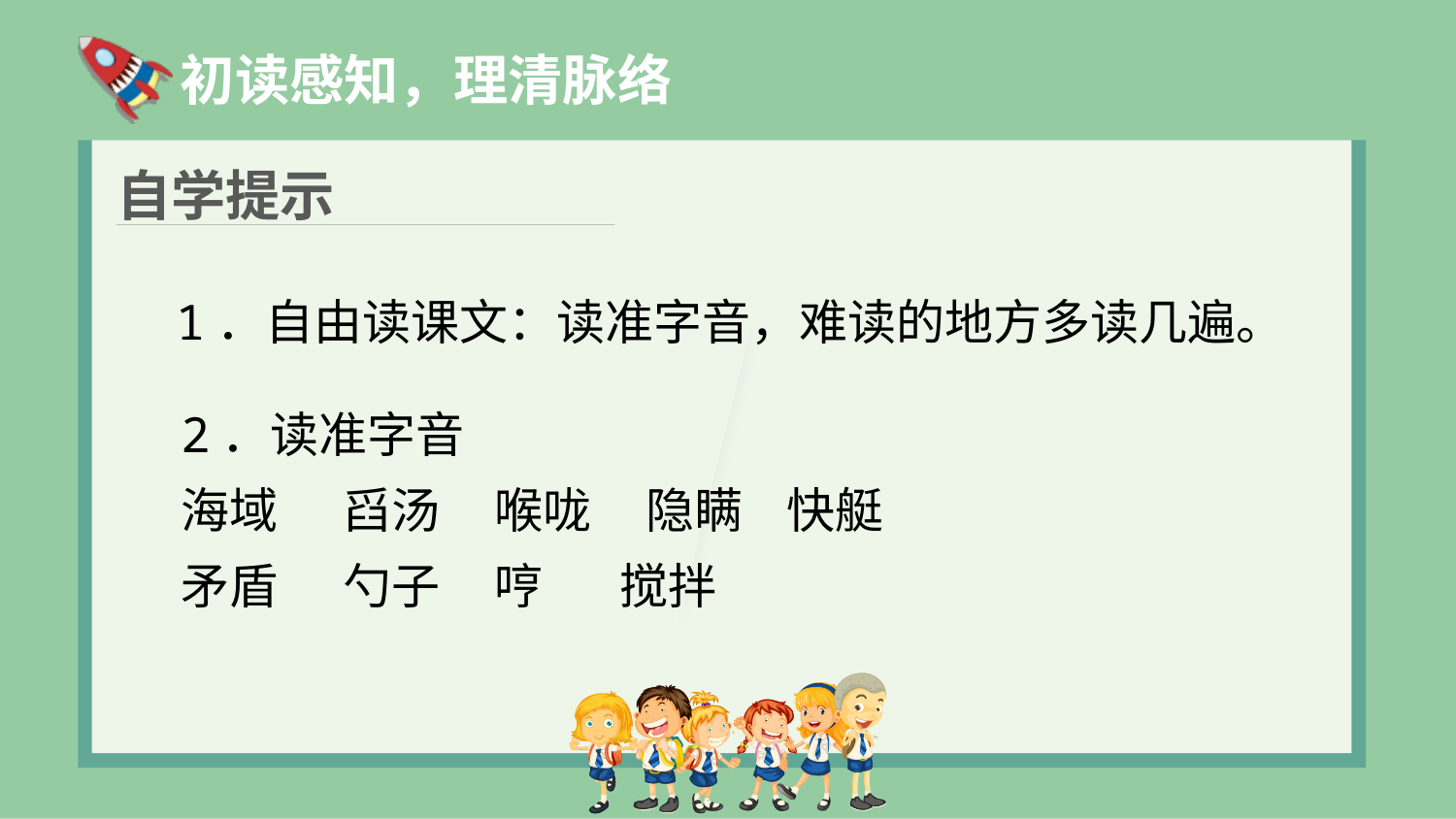

初读感知，理清脉络
自学提示

1．自由读课文：读准字音，难读的地方多读几遍。

2．读准字音
海域      舀汤     喉咙     隐瞒    快艇
矛盾      勺子     哼       搅拌